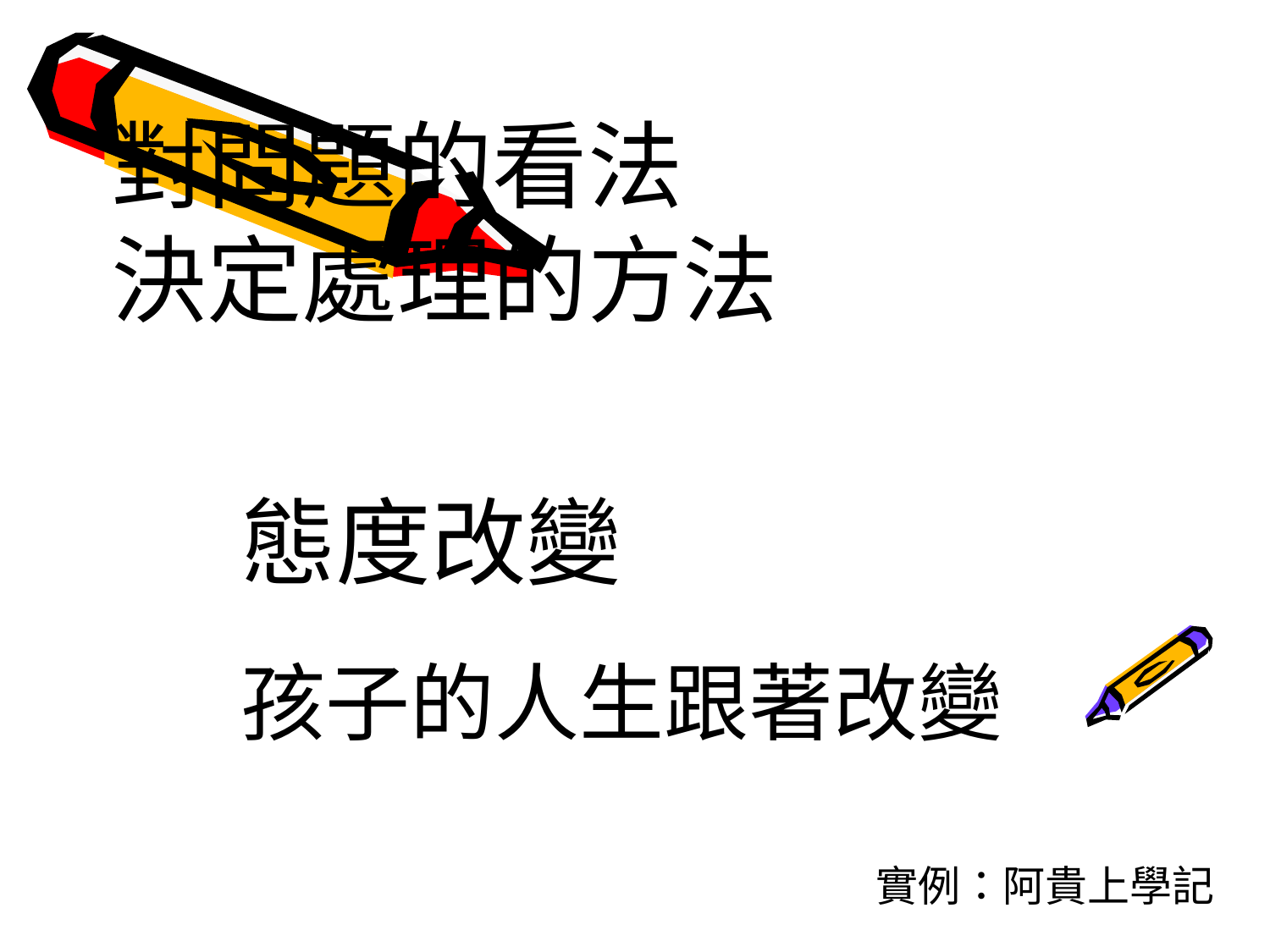

對問題的看法
決定處理的方法
態度改變
孩子的人生跟著改變
實例：阿貴上學記